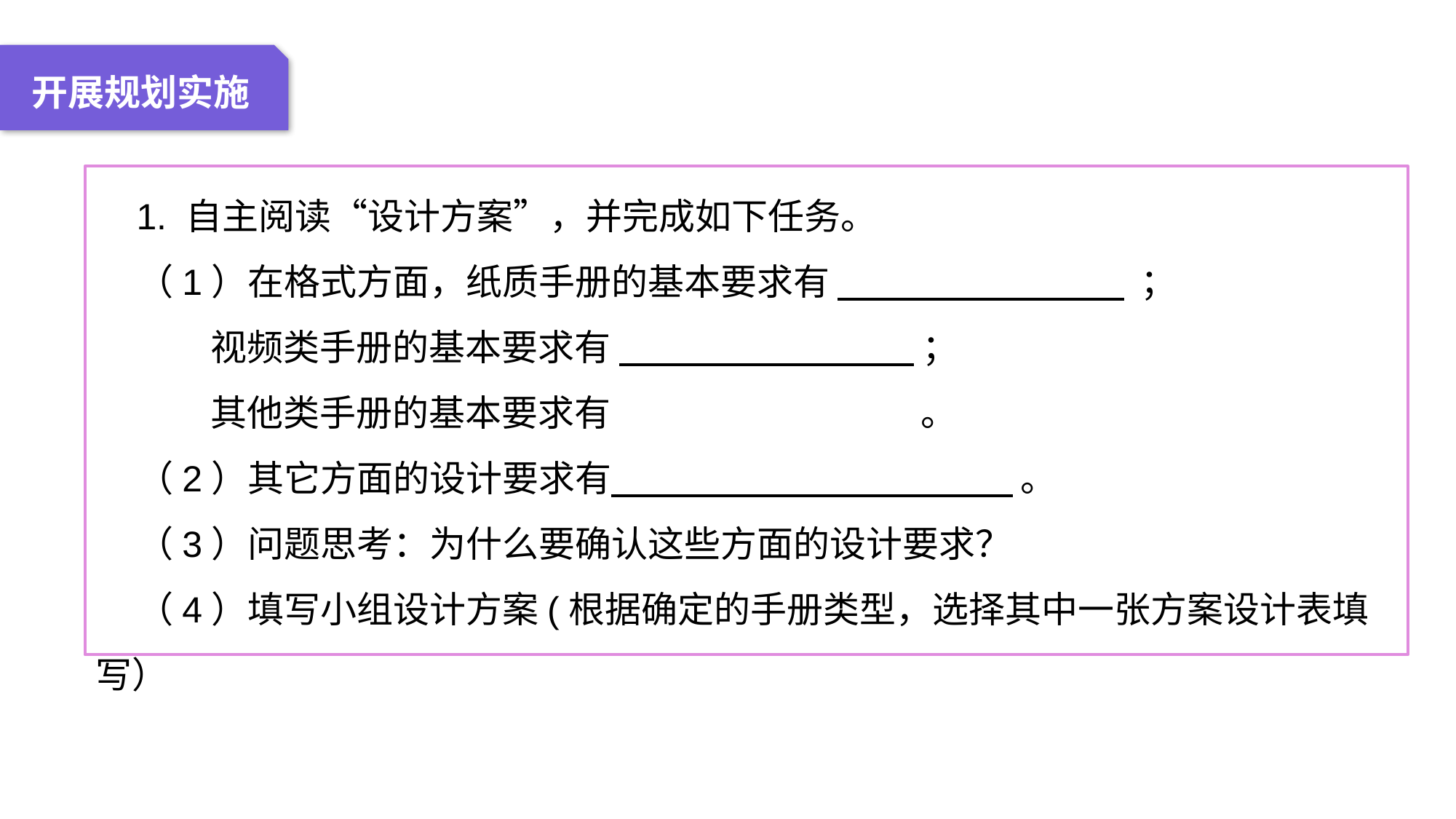

04 名词解释
01 准备过程
02 整体结构
03 重点说明
开展规划实施
    1. 自主阅读“设计方案”，并完成如下任务。
    （1）在格式方面，纸质手册的基本要求有                                      ；
             视频类手册的基本要求有                                      ；
             其他类手册的基本要求有                                      。
    （2）其它方面的设计要求有                                                  。
    （3）问题思考：为什么要确认这些方面的设计要求？
    （4）填写小组设计方案(根据确定的手册类型，选择其中一张方案设计表填写）